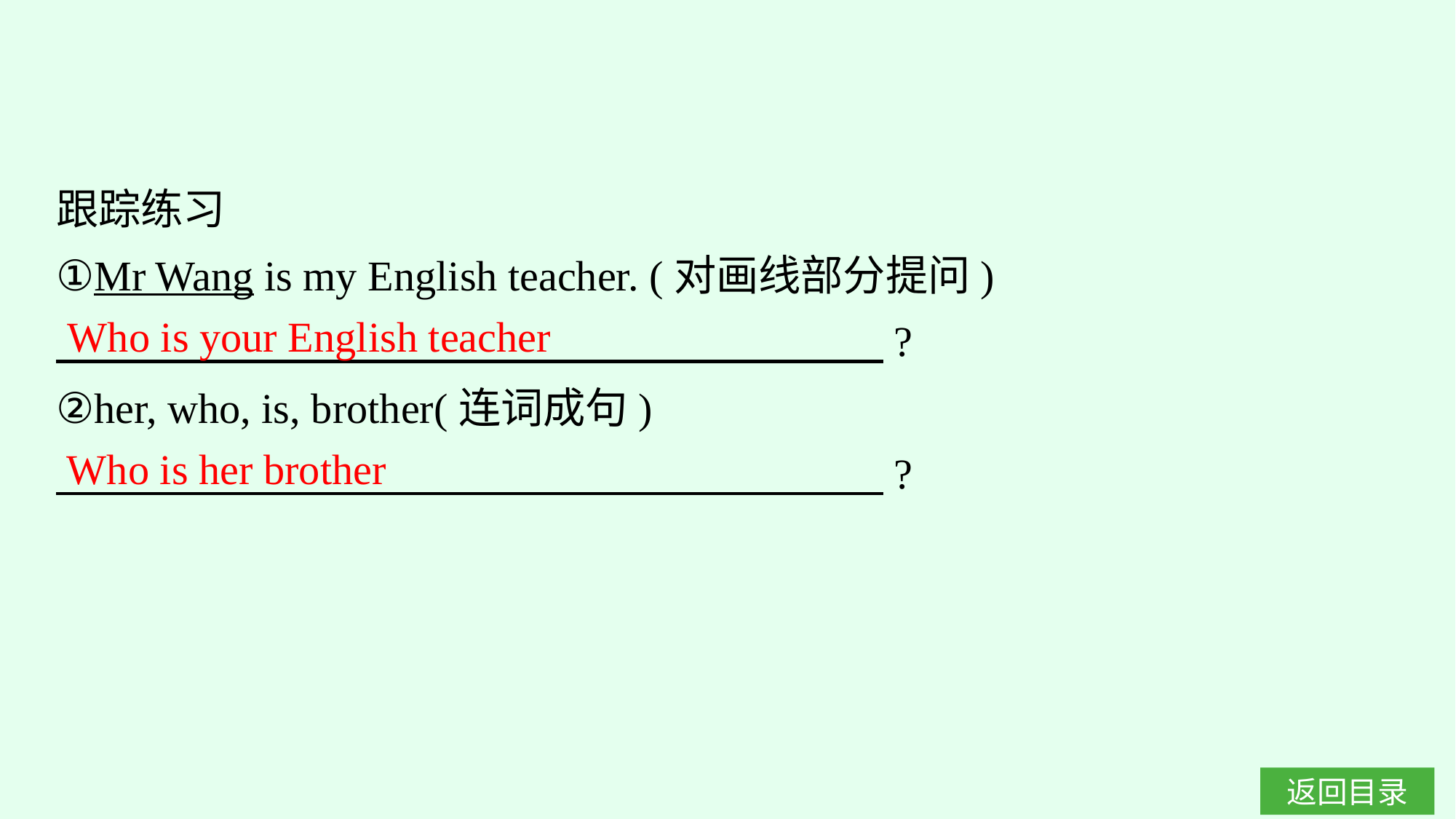

跟踪练习
①Mr Wang is my English teacher. (对画线部分提问)
　                                                                                   ?
②her, who, is, brother(连词成句)
　                                                                                   ?
Who is your English teacher
Who is her brother